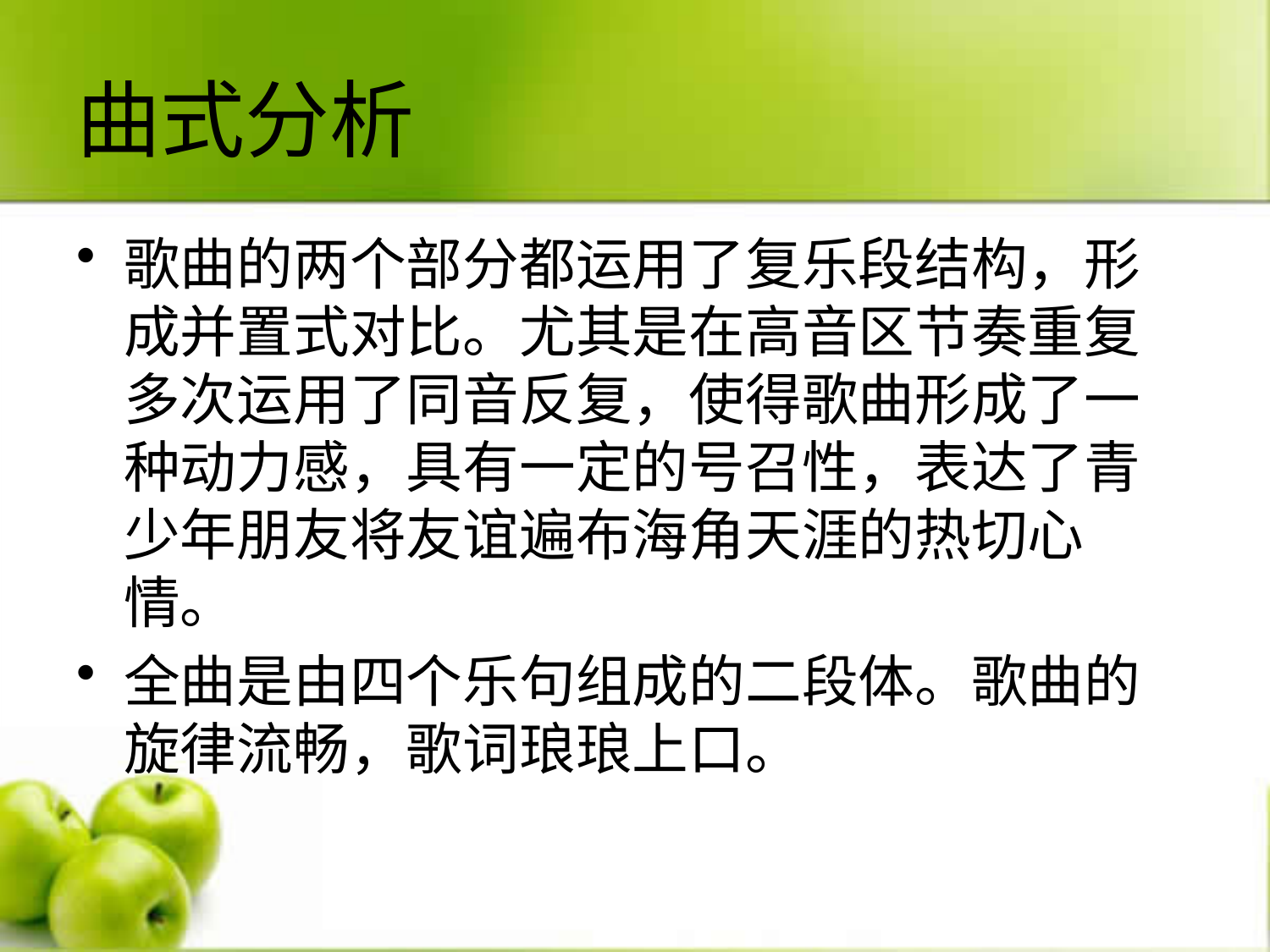

# 曲式分析
歌曲的两个部分都运用了复乐段结构，形成并置式对比。尤其是在高音区节奏重复多次运用了同音反复，使得歌曲形成了一种动力感，具有一定的号召性，表达了青少年朋友将友谊遍布海角天涯的热切心情。
全曲是由四个乐句组成的二段体。歌曲的旋律流畅，歌词琅琅上口。